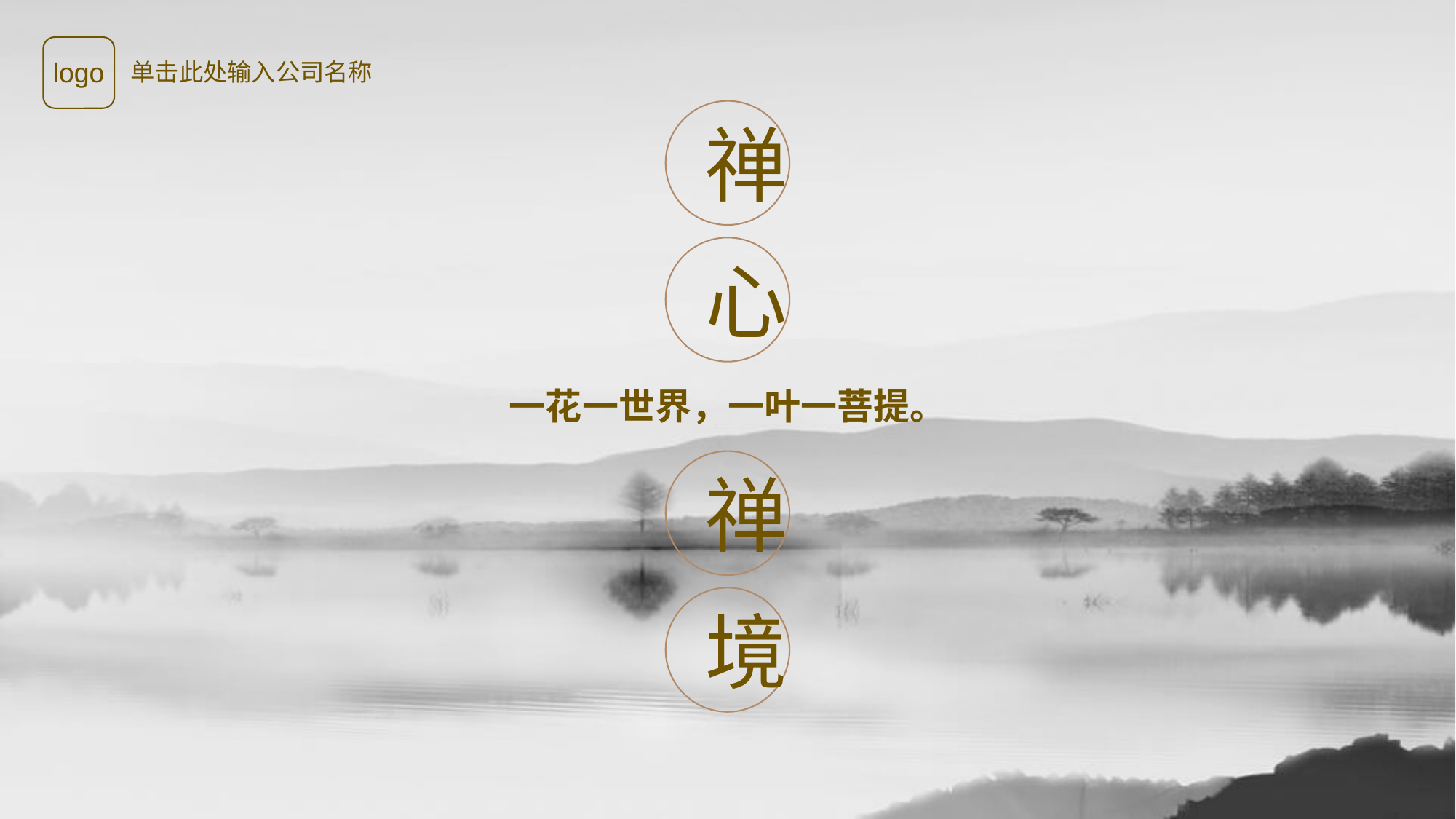

logo
单击此处输入公司名称

禅

心
一花一世界，一叶一菩提。

禅

境